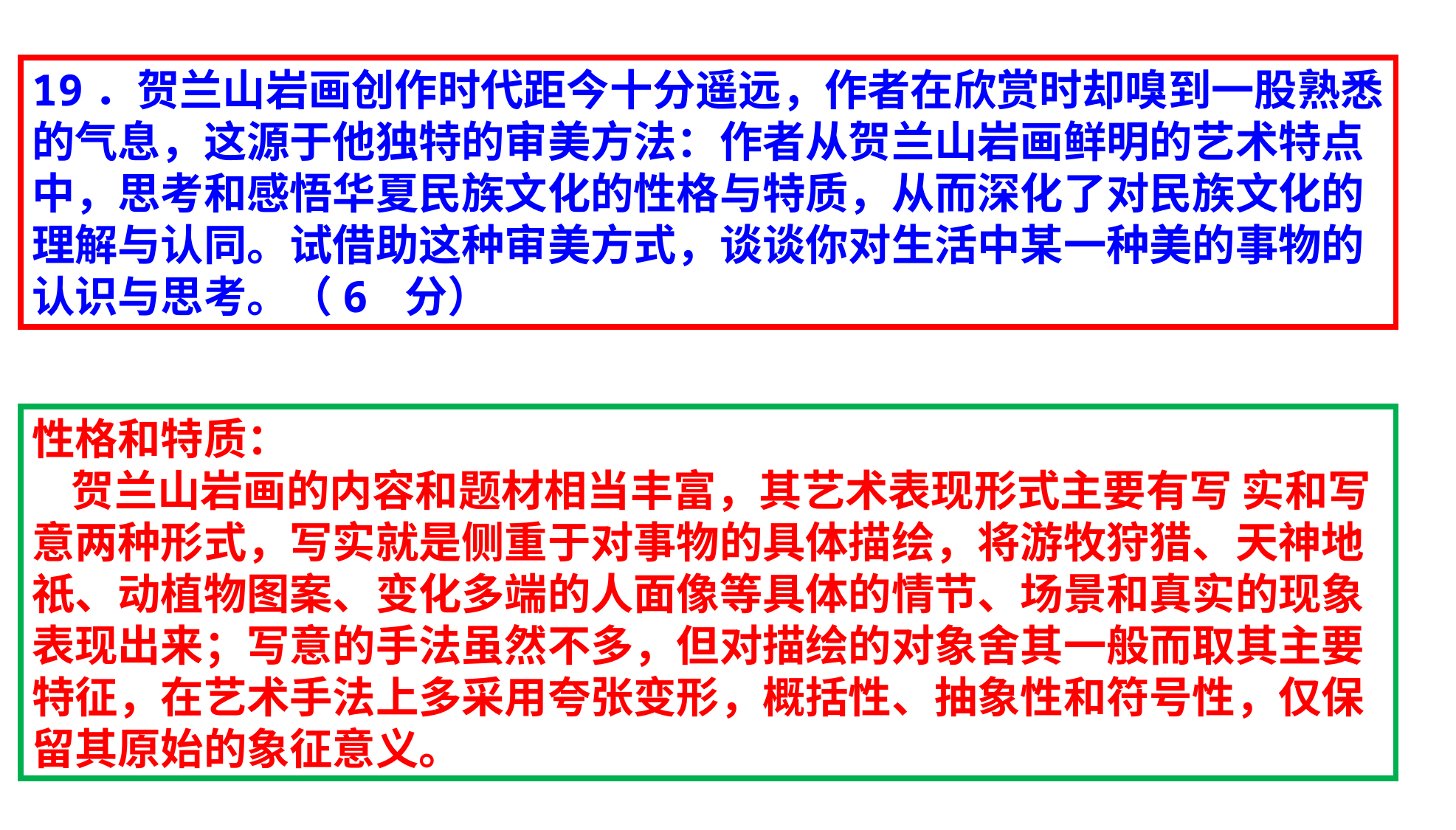

19．贺兰山岩画创作时代距今十分遥远，作者在欣赏时却嗅到一股熟悉的气息，这源于他独特的审美方法：作者从贺兰山岩画鲜明的艺术特点中，思考和感悟华夏民族文化的性格与特质，从而深化了对民族文化的理解与认同。试借助这种审美方式，谈谈你对生活中某一种美的事物的认识与思考。（6 分）
性格和特质：
   贺兰山岩画的内容和题材相当丰富，其艺术表现形式主要有写 实和写意两种形式，写实就是侧重于对事物的具体描绘，将游牧狩猎、天神地祇、动植物图案、变化多端的人面像等具体的情节、场景和真实的现象表现出来；写意的手法虽然不多，但对描绘的对象舍其一般而取其主要特征，在艺术手法上多采用夸张变形，概括性、抽象性和符号性，仅保留其原始的象征意义。